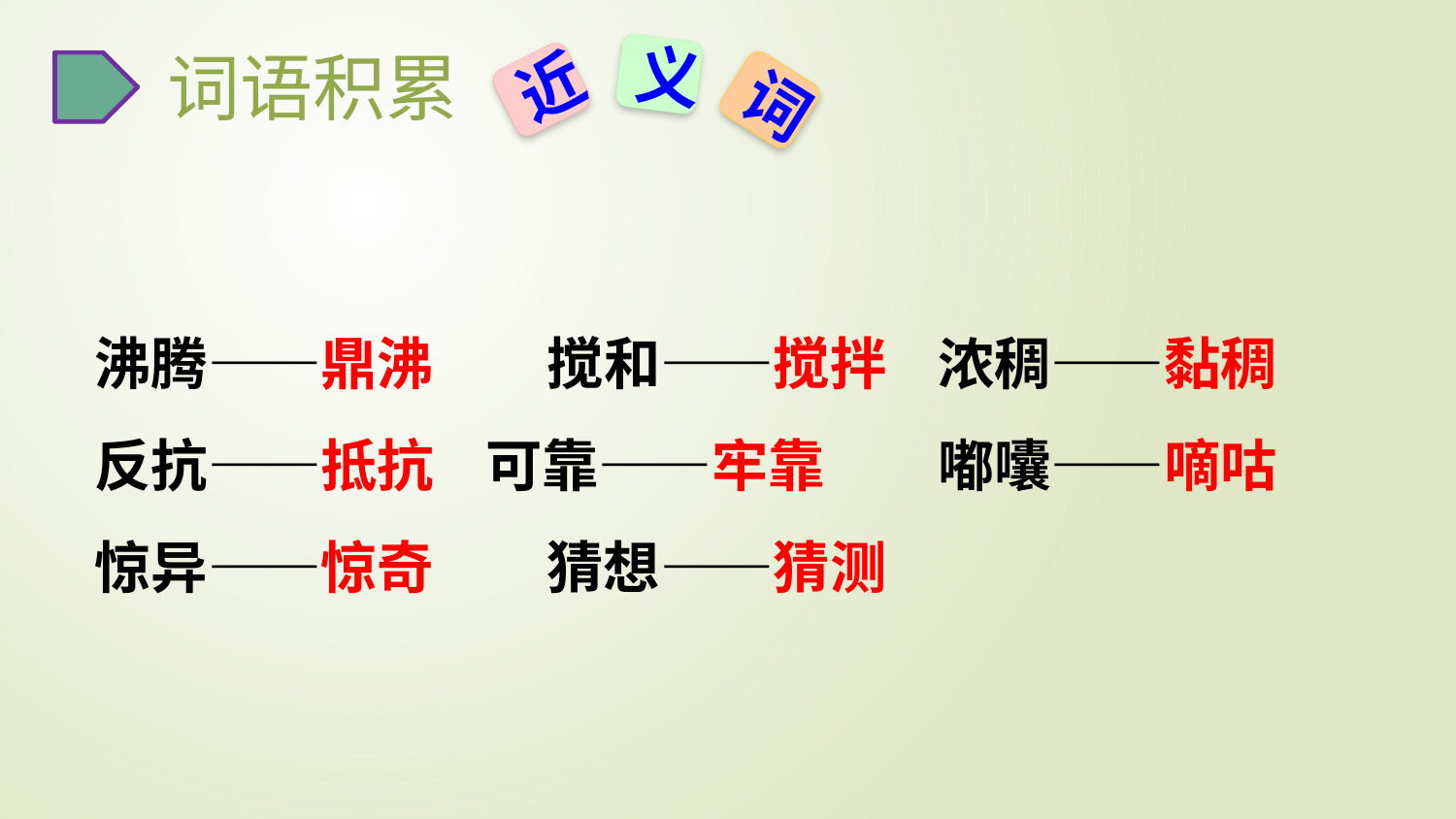

词语积累

义
近
词
沸腾——鼎沸　　搅和——搅拌    浓稠——黏稠
反抗——抵抗    可靠——牢靠　　嘟囔——嘀咕
惊异——惊奇　　猜想——猜测